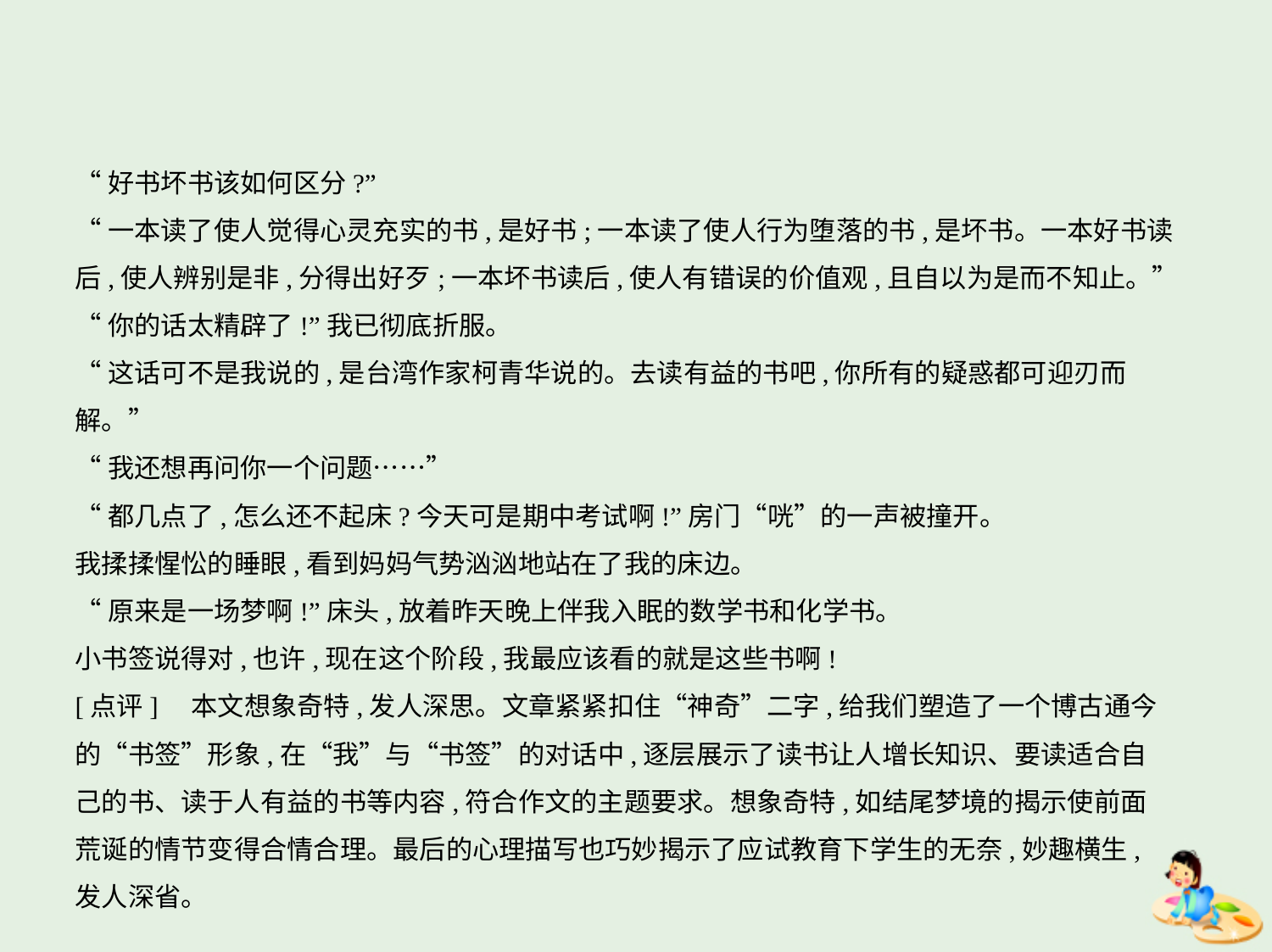

“好书坏书该如何区分?”
“一本读了使人觉得心灵充实的书,是好书;一本读了使人行为堕落的书,是坏书。一本好书读
后,使人辨别是非,分得出好歹;一本坏书读后,使人有错误的价值观,且自以为是而不知止。”
“你的话太精辟了!”我已彻底折服。
“这话可不是我说的,是台湾作家柯青华说的。去读有益的书吧,你所有的疑惑都可迎刃而
解。”
“我还想再问你一个问题……”
“都几点了,怎么还不起床?今天可是期中考试啊!”房门“咣”的一声被撞开。
我揉揉惺忪的睡眼,看到妈妈气势汹汹地站在了我的床边。
“原来是一场梦啊!”床头,放着昨天晚上伴我入眠的数学书和化学书。
小书签说得对,也许,现在这个阶段,我最应该看的就是这些书啊!
[点评]　本文想象奇特,发人深思。文章紧紧扣住“神奇”二字,给我们塑造了一个博古通今
的“书签”形象,在“我”与“书签”的对话中,逐层展示了读书让人增长知识、要读适合自
己的书、读于人有益的书等内容,符合作文的主题要求。想象奇特,如结尾梦境的揭示使前面
荒诞的情节变得合情合理。最后的心理描写也巧妙揭示了应试教育下学生的无奈,妙趣横生,
发人深省。